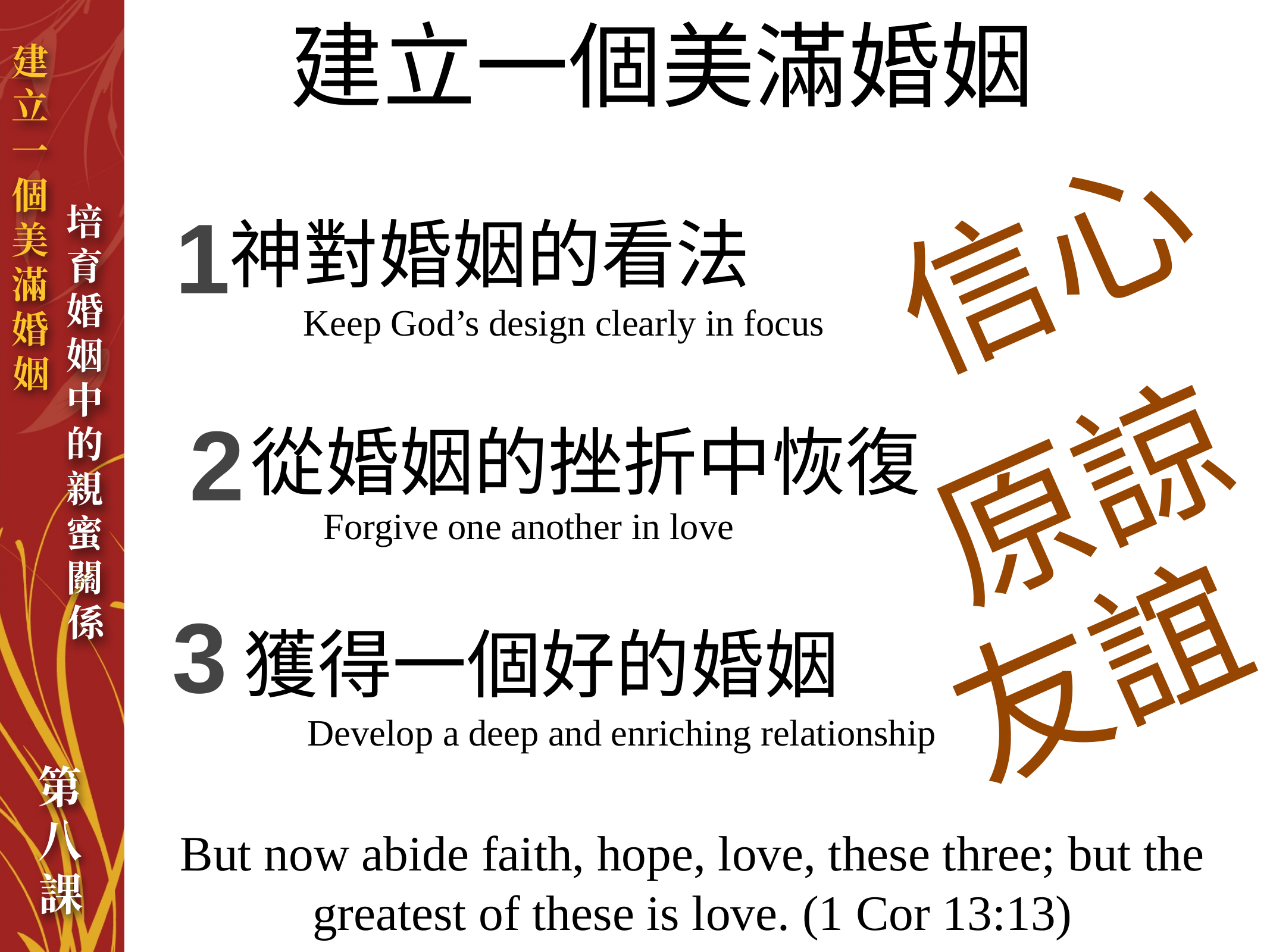

建立一個美滿婚姻
信心
1
神對婚姻的看法
Keep God’s design clearly in focus
原諒
2
從婚姻的挫折中恢復
Forgive one another in love
友誼
獲得一個好的婚姻
Develop a deep and enriching relationship
3
But now abide faith, hope, love, these three; but the greatest of these is love. (1 Cor 13:13)